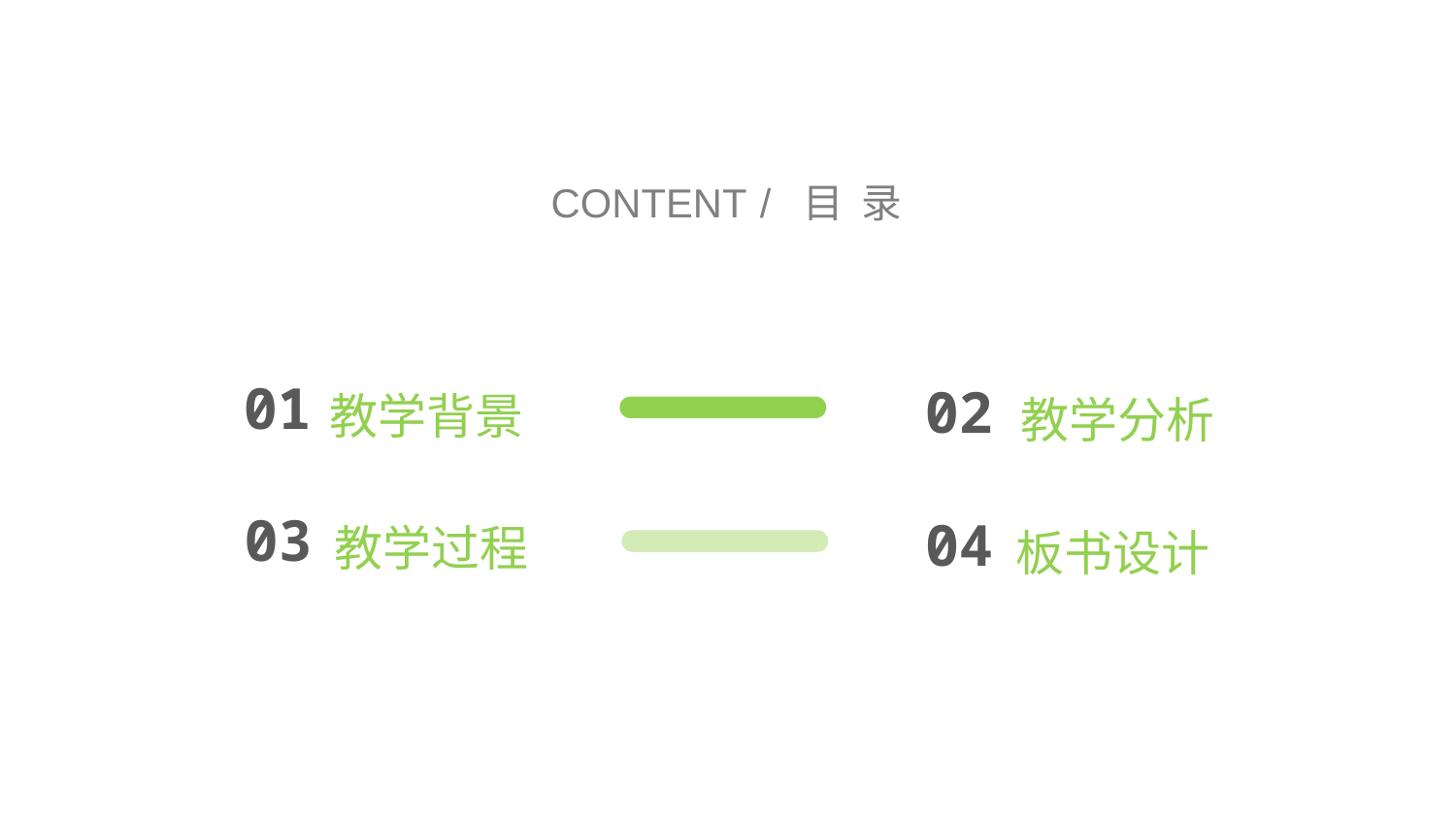

CONTENT
/  目  录
01
02
教学背景

教学分析

03
04
教学过程
板书设计